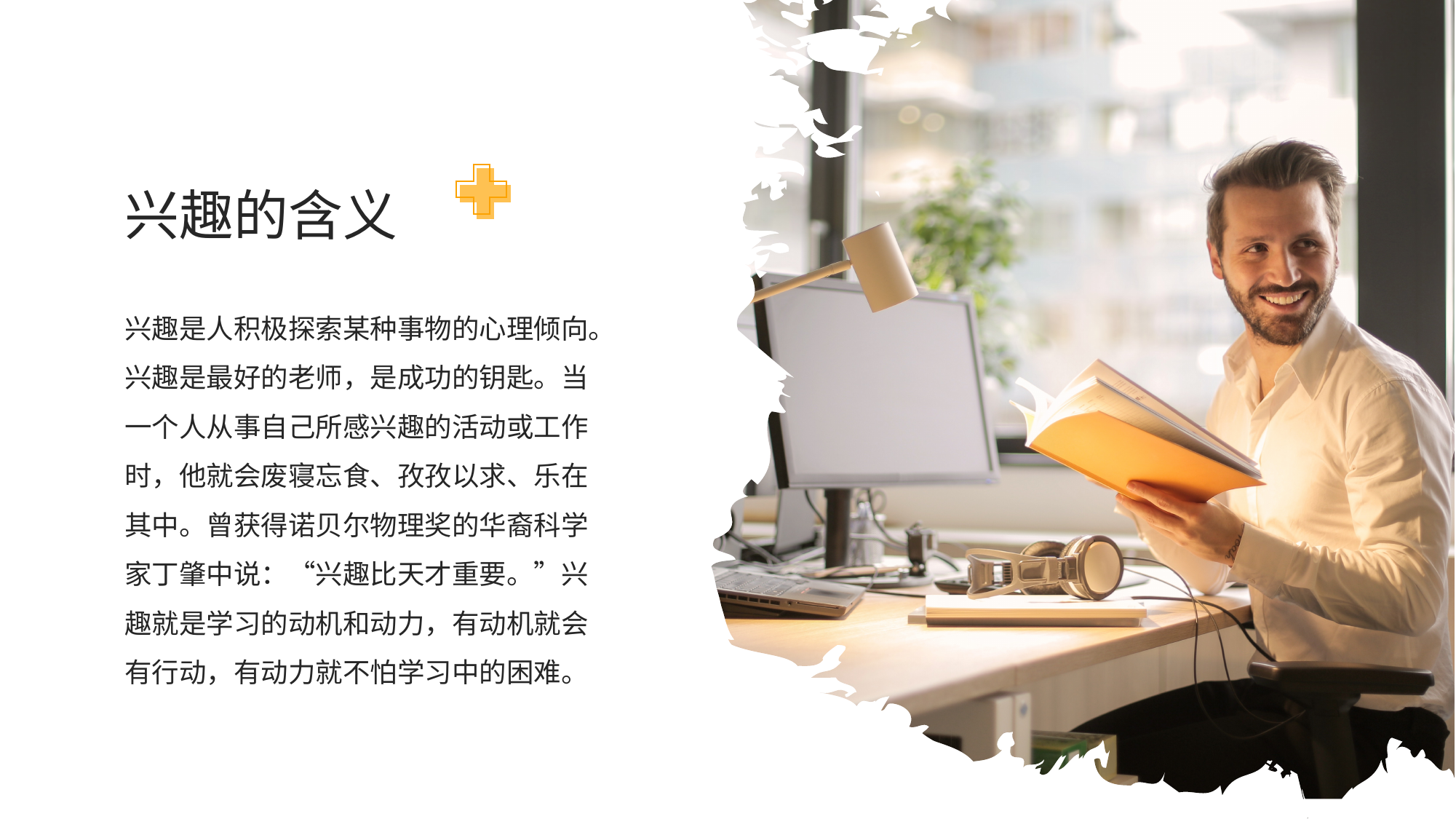

兴趣的含义

兴趣是人积极探索某种事物的心理倾向。兴趣是最好的老师，是成功的钥匙。当一个人从事自己所感兴趣的活动或工作
时，他就会废寝忘食、孜孜以求、乐在其中。曾获得诺贝尔物理奖的华裔科学家丁肇中说：“兴趣比天才重要。”兴趣就是学习的动机和动力，有动机就会有行动，有动力就不怕学习中的困难。